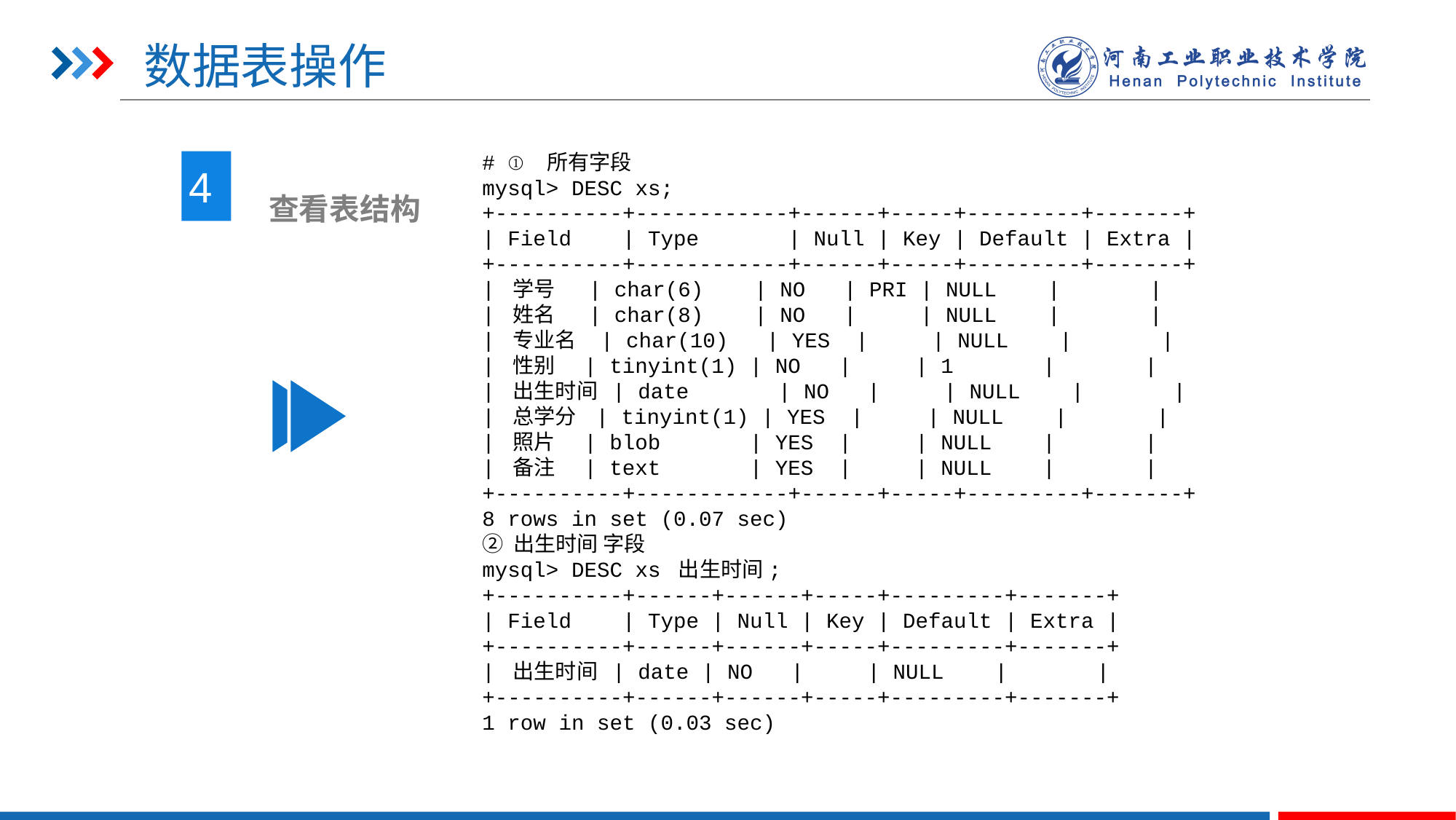

# 数据表操作
# ① 所有字段
mysql> DESC xs;
+----------+------------+------+-----+---------+-------+
| Field    | Type       | Null | Key | Default | Extra |
+----------+------------+------+-----+---------+-------+
| 学号      | char(6)    | NO   | PRI | NULL    |       |
| 姓名      | char(8)    | NO   |     | NULL    |       |
| 专业名    | char(10)   | YES  |     | NULL    |       |
| 性别     | tinyint(1) | NO   |     | 1       |       |
| 出生时间  | date       | NO   |     | NULL    |       |
| 总学分   | tinyint(1) | YES  |     | NULL    |       |
| 照片     | blob       | YES  |     | NULL    |       |
| 备注     | text       | YES  |     | NULL    |       |
+----------+------------+------+-----+---------+-------+
8 rows in set (0.07 sec)
② 出生时间 字段
mysql> DESC xs 出生时间;
+----------+------+------+-----+---------+-------+
| Field    | Type | Null | Key | Default | Extra |
+----------+------+------+-----+---------+-------+
| 出生时间  | date | NO   |     | NULL    |       |
+----------+------+------+-----+---------+-------+
1 row in set (0.03 sec)

4
  查看表结构